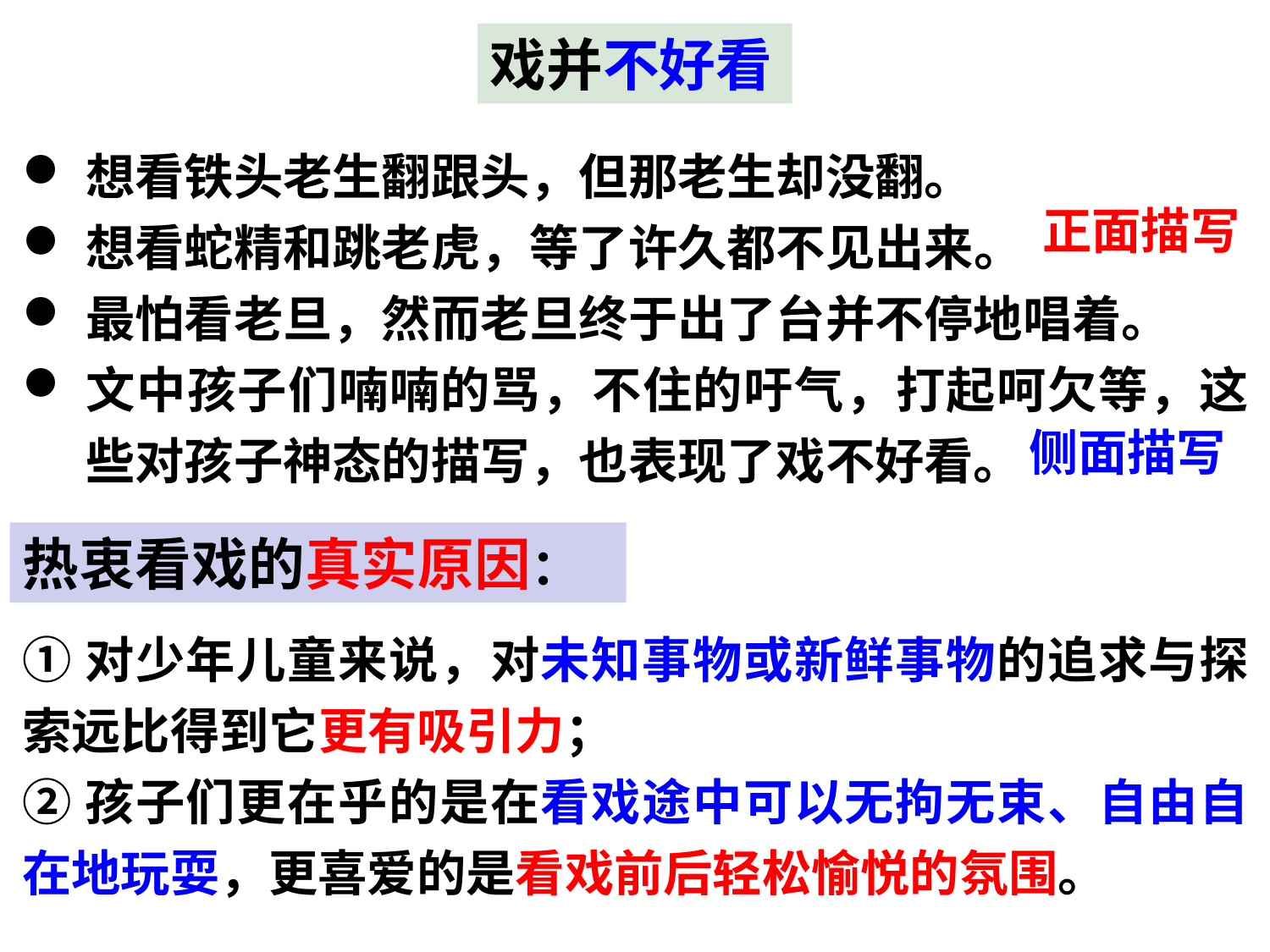

戏并不好看
想看铁头老生翻跟头，但那老生却没翻。
想看蛇精和跳老虎，等了许久都不见出来。
最怕看老旦，然而老旦终于出了台并不停地唱着。
文中孩子们喃喃的骂，不住的吁气，打起呵欠等，这些对孩子神态的描写，也表现了戏不好看。
正面描写
侧面描写
热衷看戏的真实原因：
①对少年儿童来说，对未知事物或新鲜事物的追求与探索远比得到它更有吸引力；
②孩子们更在乎的是在看戏途中可以无拘无束、自由自在地玩耍，更喜爱的是看戏前后轻松愉悦的氛围。